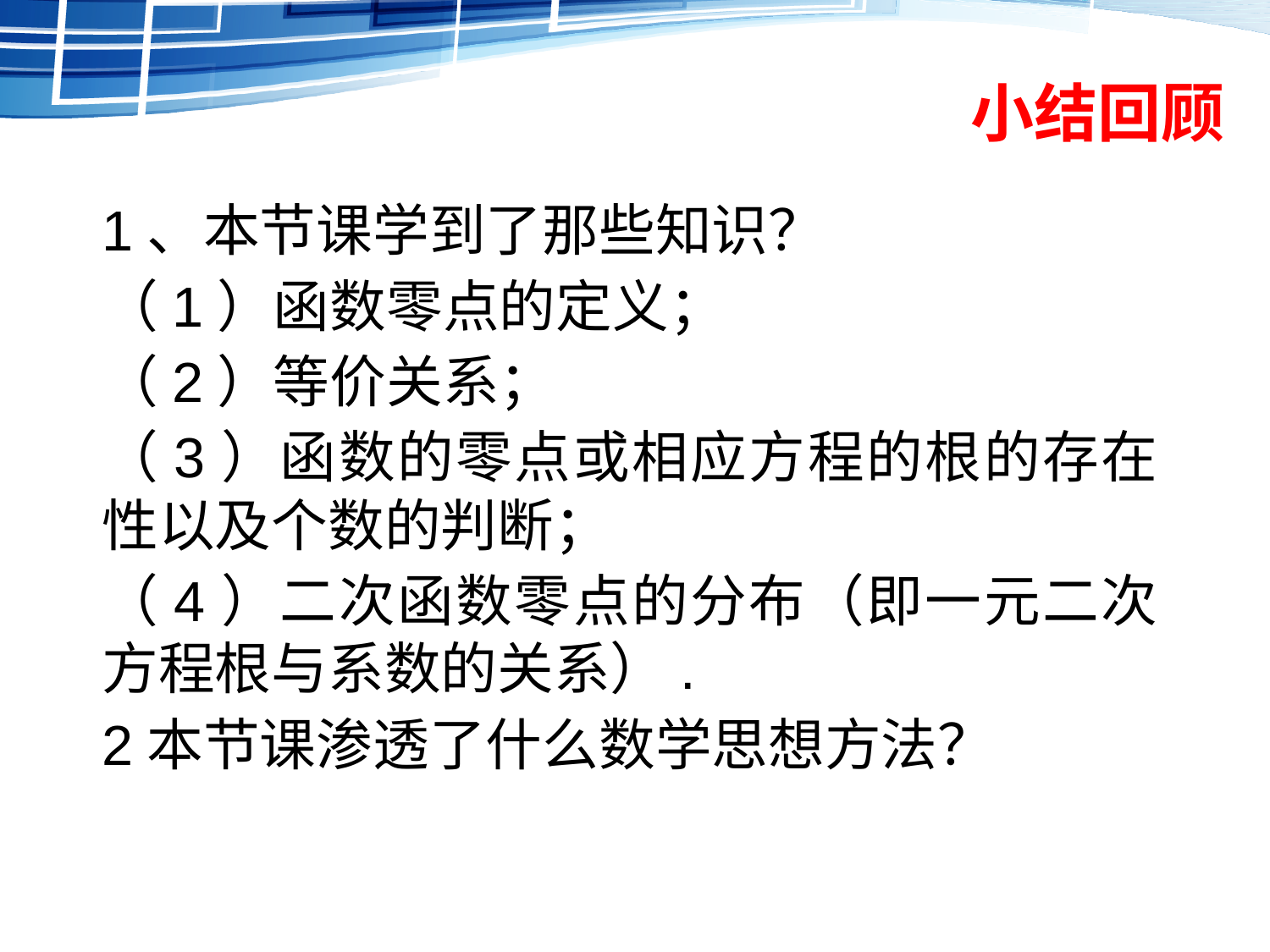

# 小结回顾
1、本节课学到了那些知识？
（1）函数零点的定义；
（2）等价关系；
（3）函数的零点或相应方程的根的存在性以及个数的判断；
（4）二次函数零点的分布（即一元二次方程根与系数的关系）.
2本节课渗透了什么数学思想方法？